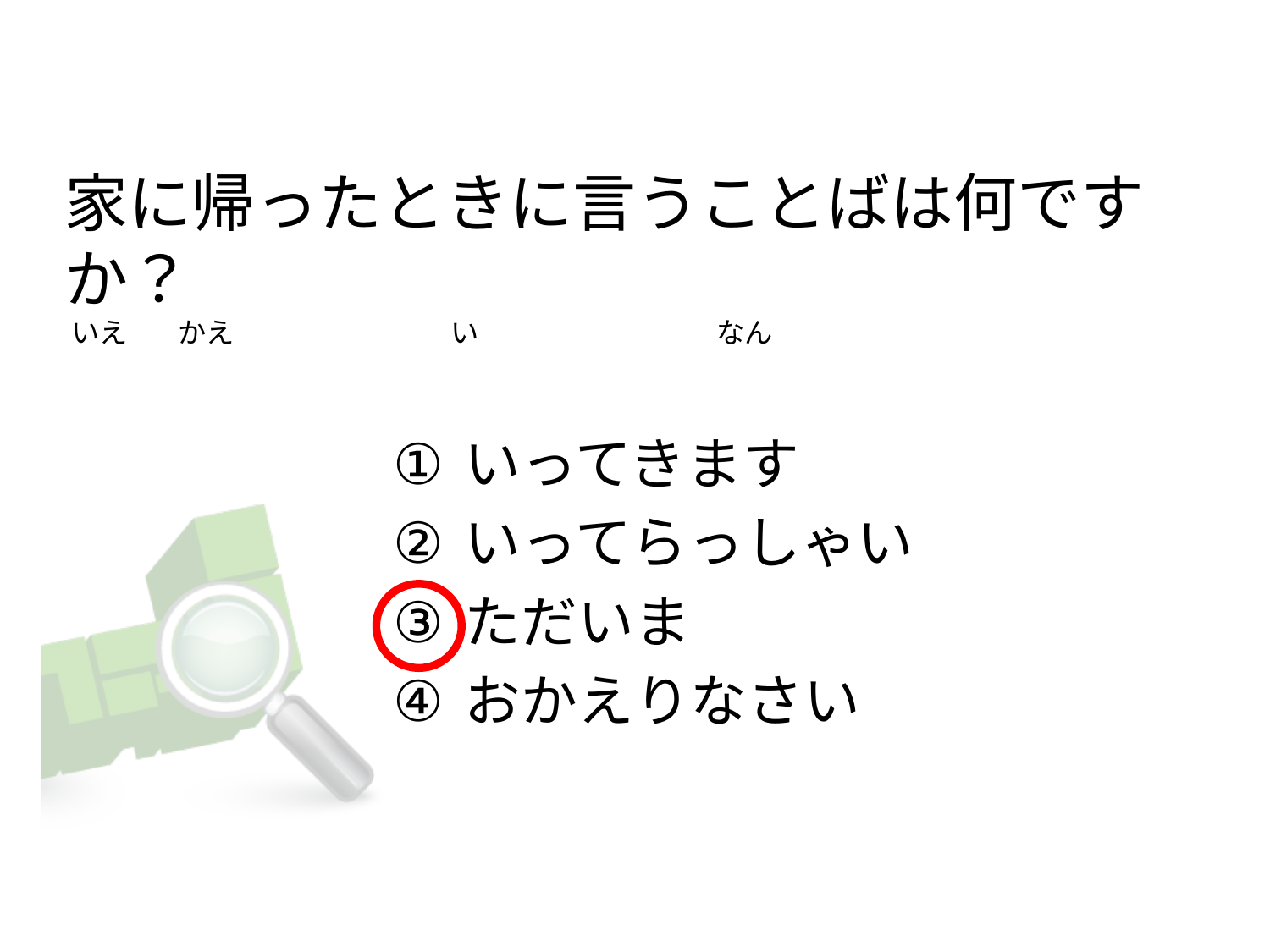

# 家に帰ったときに言うことばは何ですか？  いえ        かえ                                  い       　                          なん
いってきます
いってらっしゃい
ただいま
おかえりなさい